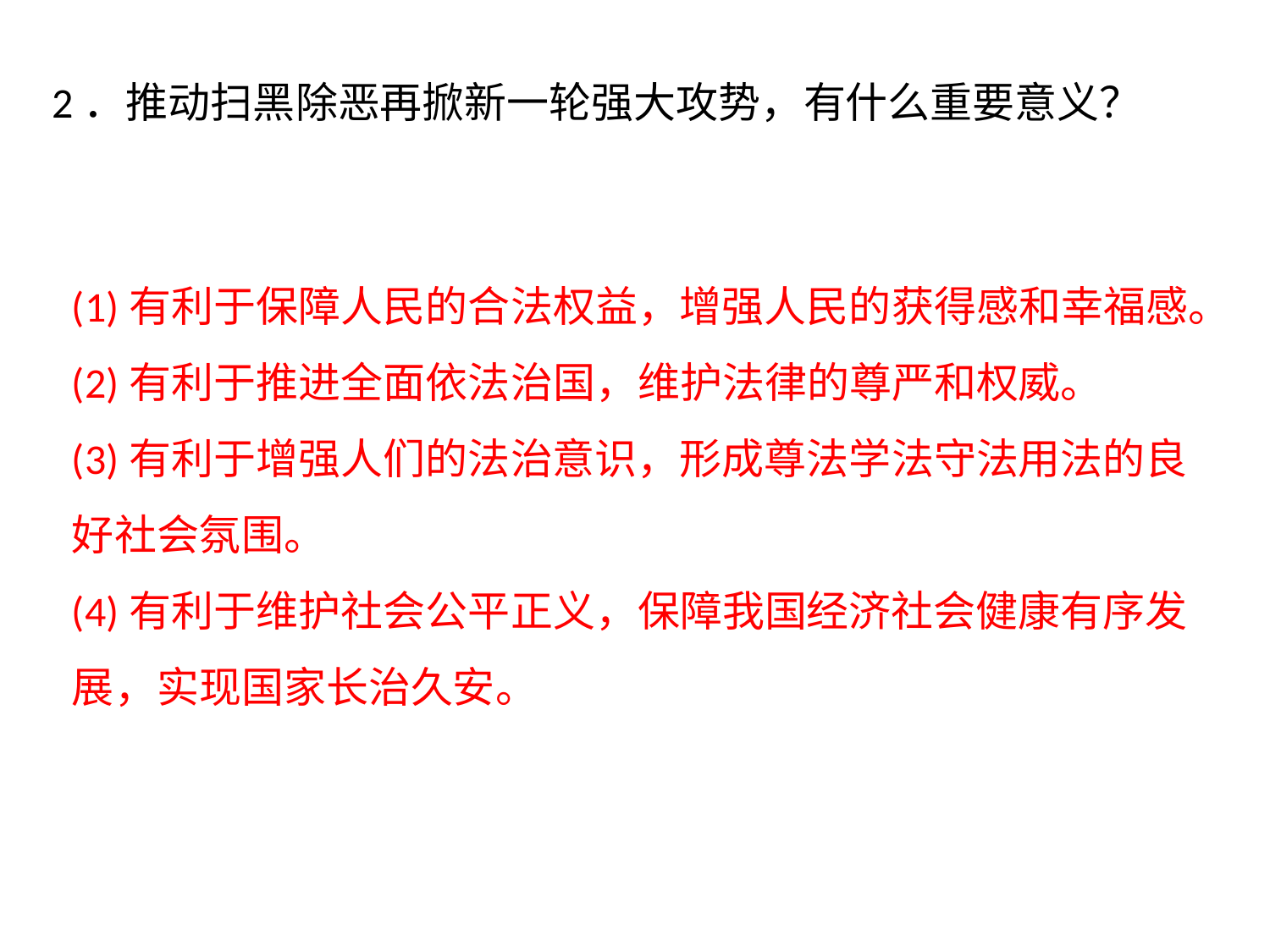

2．推动扫黑除恶再掀新一轮强大攻势，有什么重要意义？

(1)有利于保障人民的合法权益，增强人民的获得感和幸福感。
(2)有利于推进全面依法治国，维护法律的尊严和权威。
(3)有利于增强人们的法治意识，形成尊法学法守法用法的良好社会氛围。
(4)有利于维护社会公平正义，保障我国经济社会健康有序发展，实现国家长治久安。